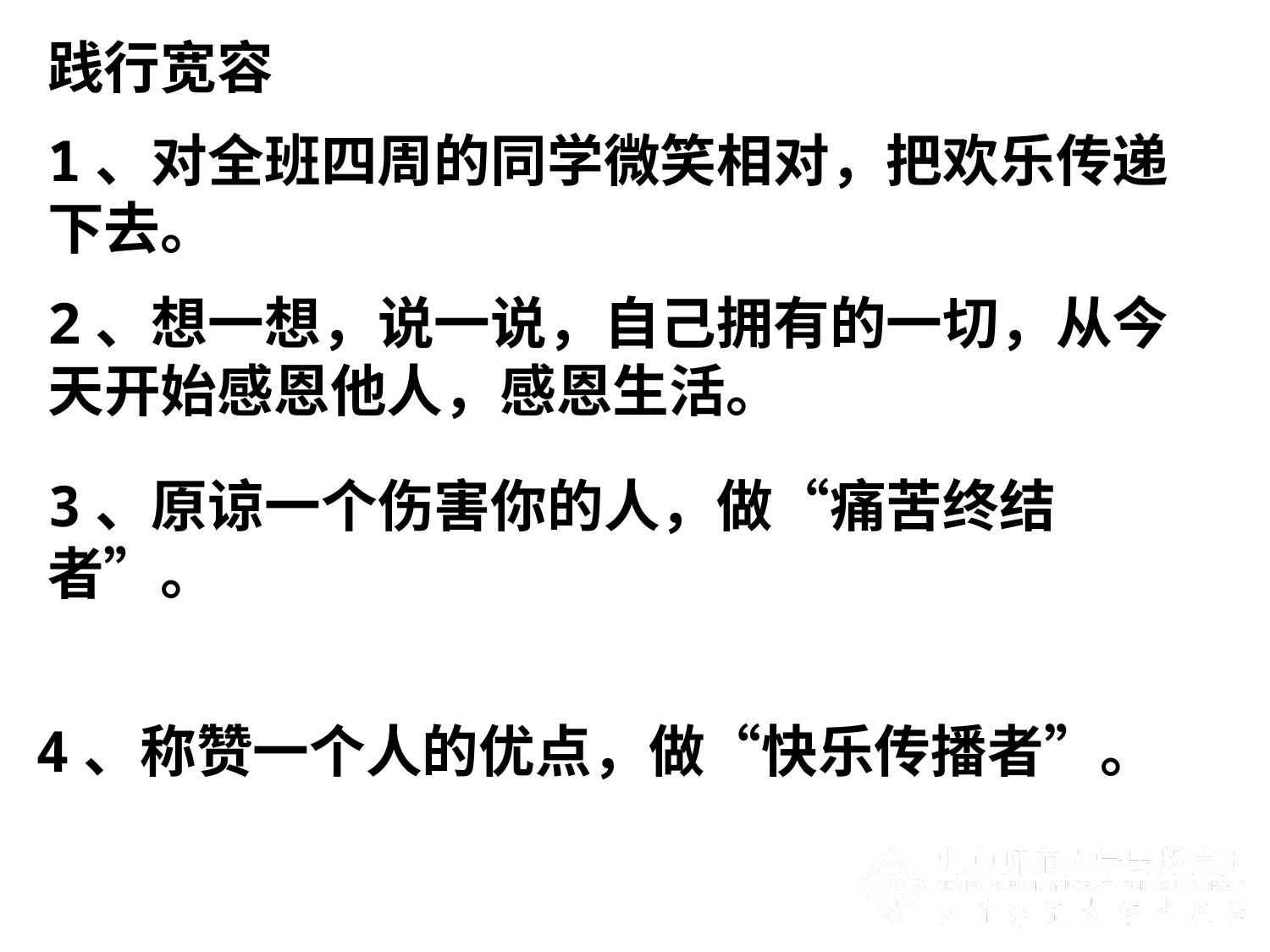

践行宽容

1、对全班四周的同学微笑相对，把欢乐传递下去。

2、想一想，说一说，自己拥有的一切，从今天开始感恩他人，感恩生活。
3、原谅一个伤害你的人，做“痛苦终结者”。
4、称赞一个人的优点，做“快乐传播者”。